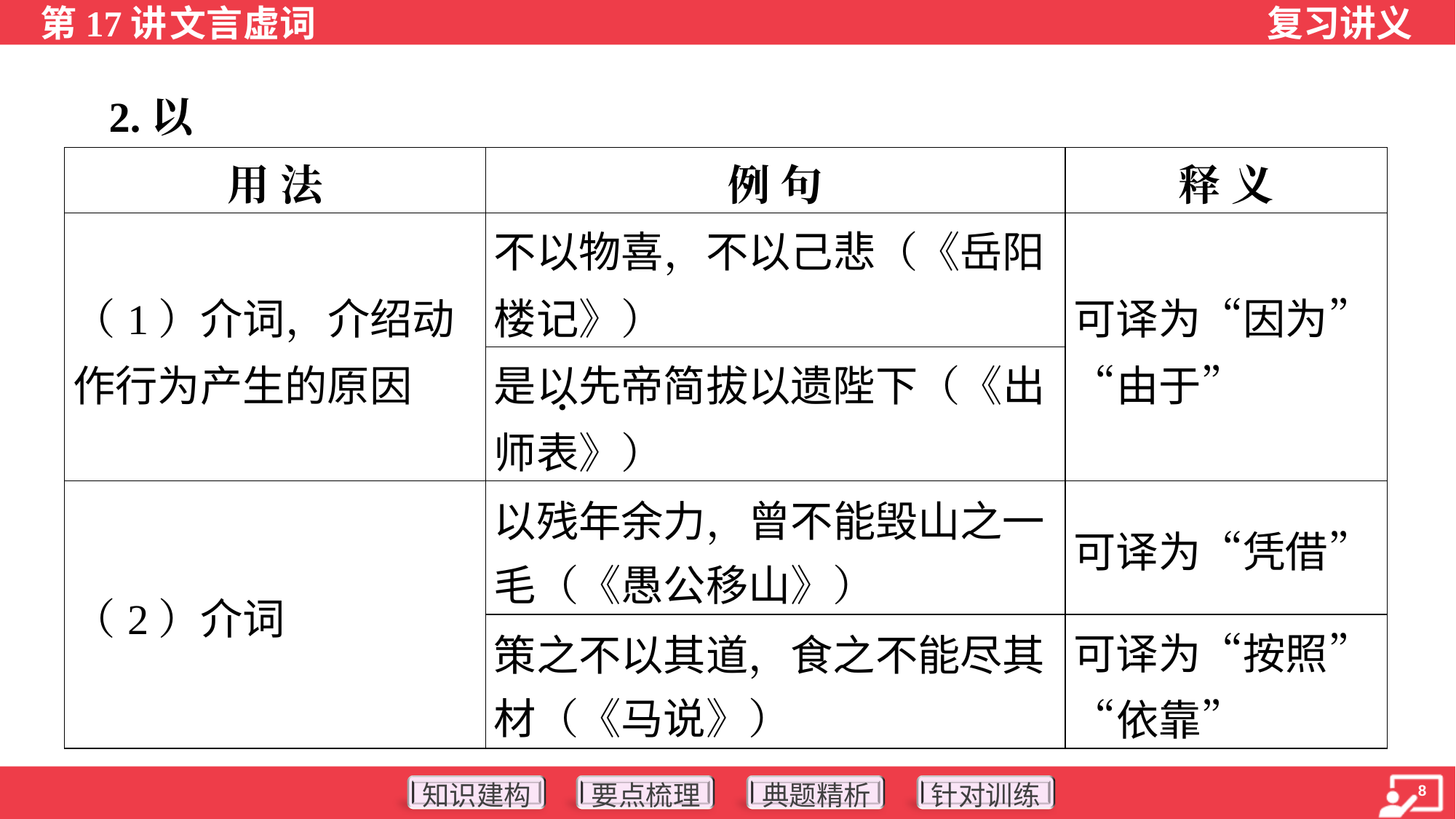

2.以
| 用 法 | 例 句 | 释 义 |
| --- | --- | --- |
| （1）介词，介绍动作行为产生的原因 | 不以物喜，不以己悲（《岳阳楼记》） | 可译为“因为”“由于” |
|  | 是以先帝简拔以遗陛下（《出师表》） |  |
| （2）介词 | 以残年余力，曾不能毁山之一 毛（《愚公移山》） | 可译为“凭借” |
|  | 策之不以其道，食之不能尽其 材（《马说》） | 可译为“按照”“依靠” |